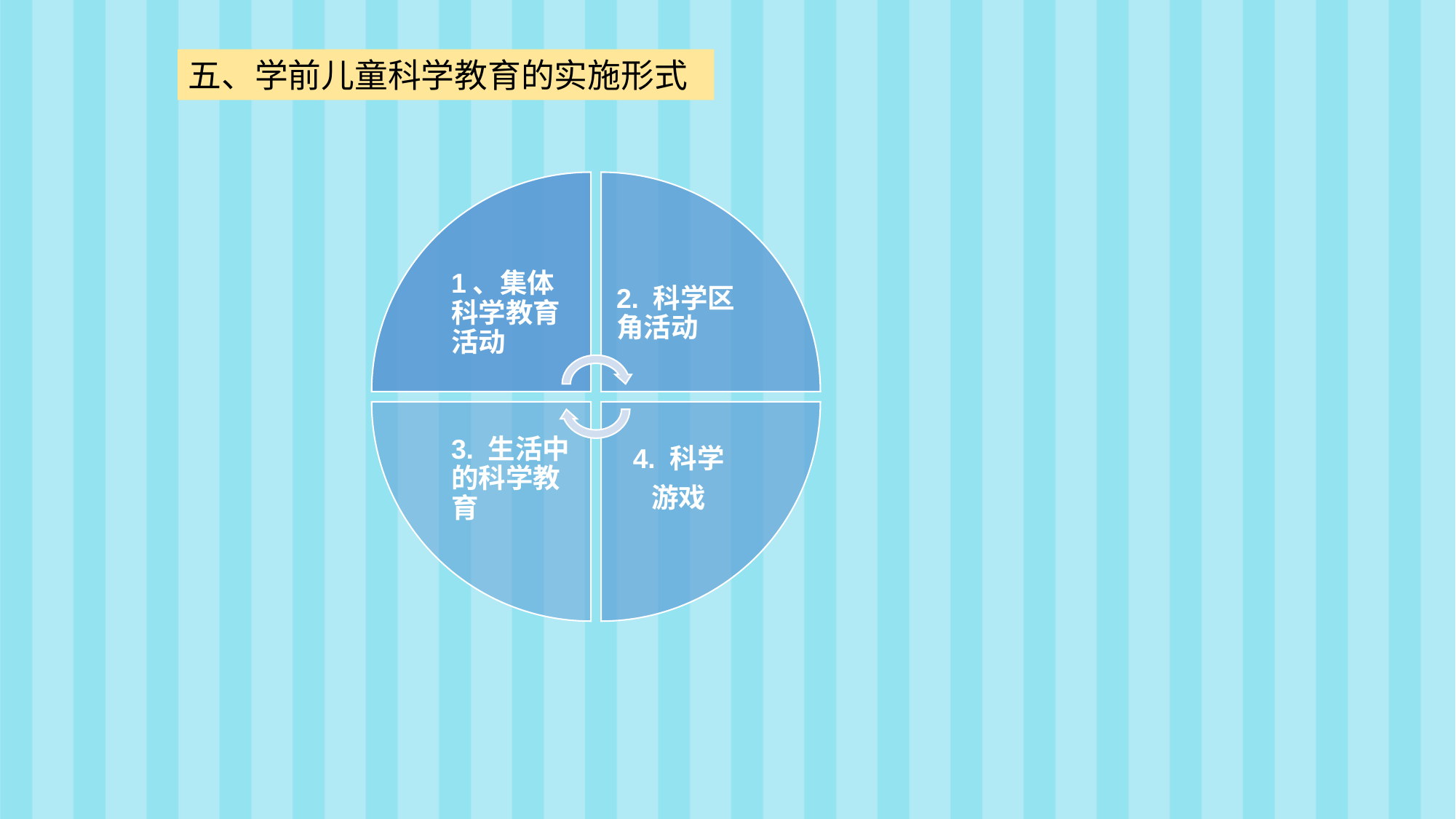

五、学前儿童科学教育的实施形式
1、集体科学教育活动
2. 科学区角活动
4. 科学
游戏
3. 生活中的科学教育